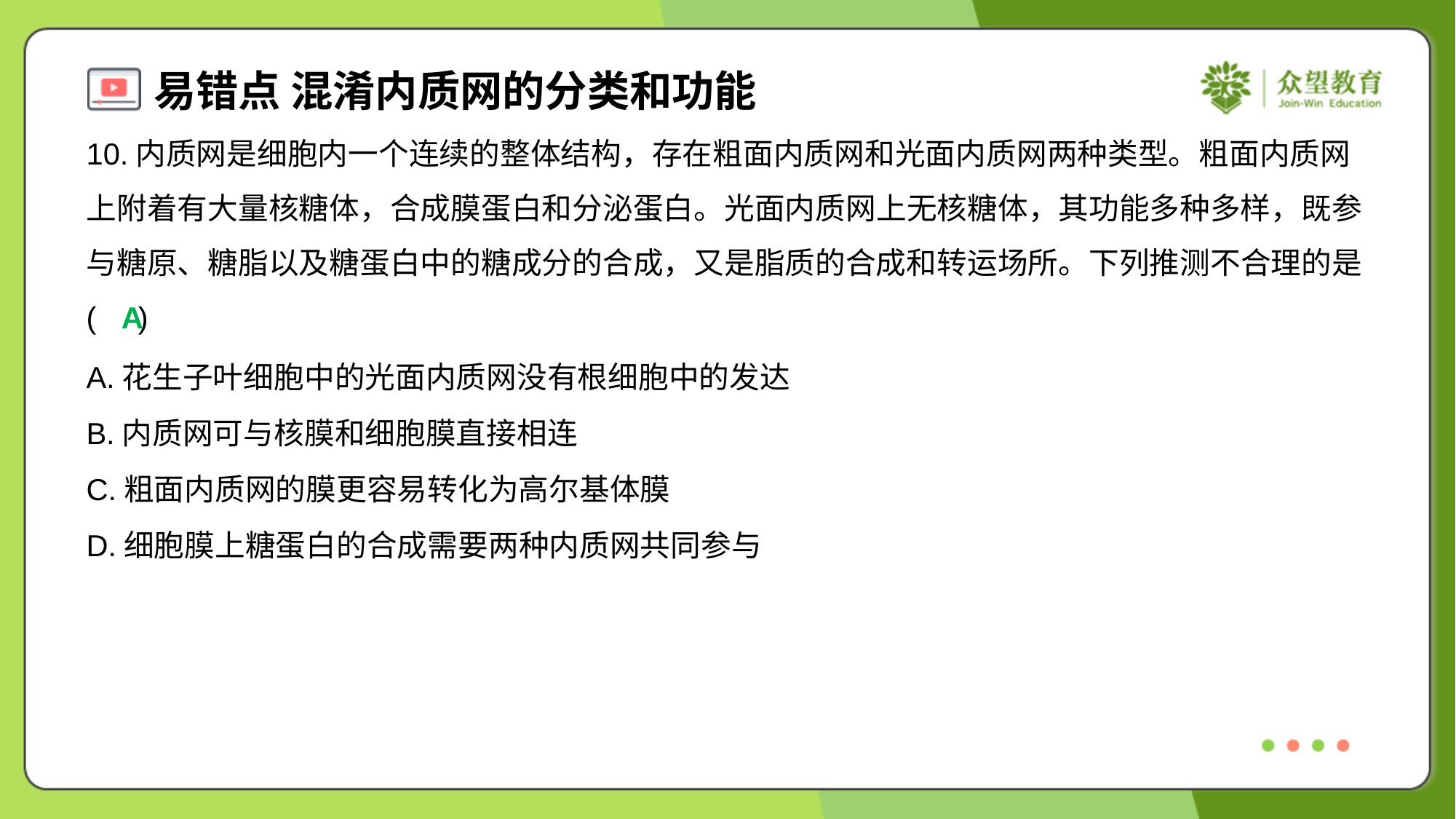

10.内质网是细胞内一个连续的整体结构，存在粗面内质网和光面内质网两种类型。粗面内质网
上附着有大量核糖体，合成膜蛋白和分泌蛋白。光面内质网上无核糖体，其功能多种多样，既参
与糖原、糖脂以及糖蛋白中的糖成分的合成，又是脂质的合成和转运场所。下列推测不合理的是
(     )
A
A.花生子叶细胞中的光面内质网没有根细胞中的发达
B.内质网可与核膜和细胞膜直接相连
C.粗面内质网的膜更容易转化为高尔基体膜
D.细胞膜上糖蛋白的合成需要两种内质网共同参与